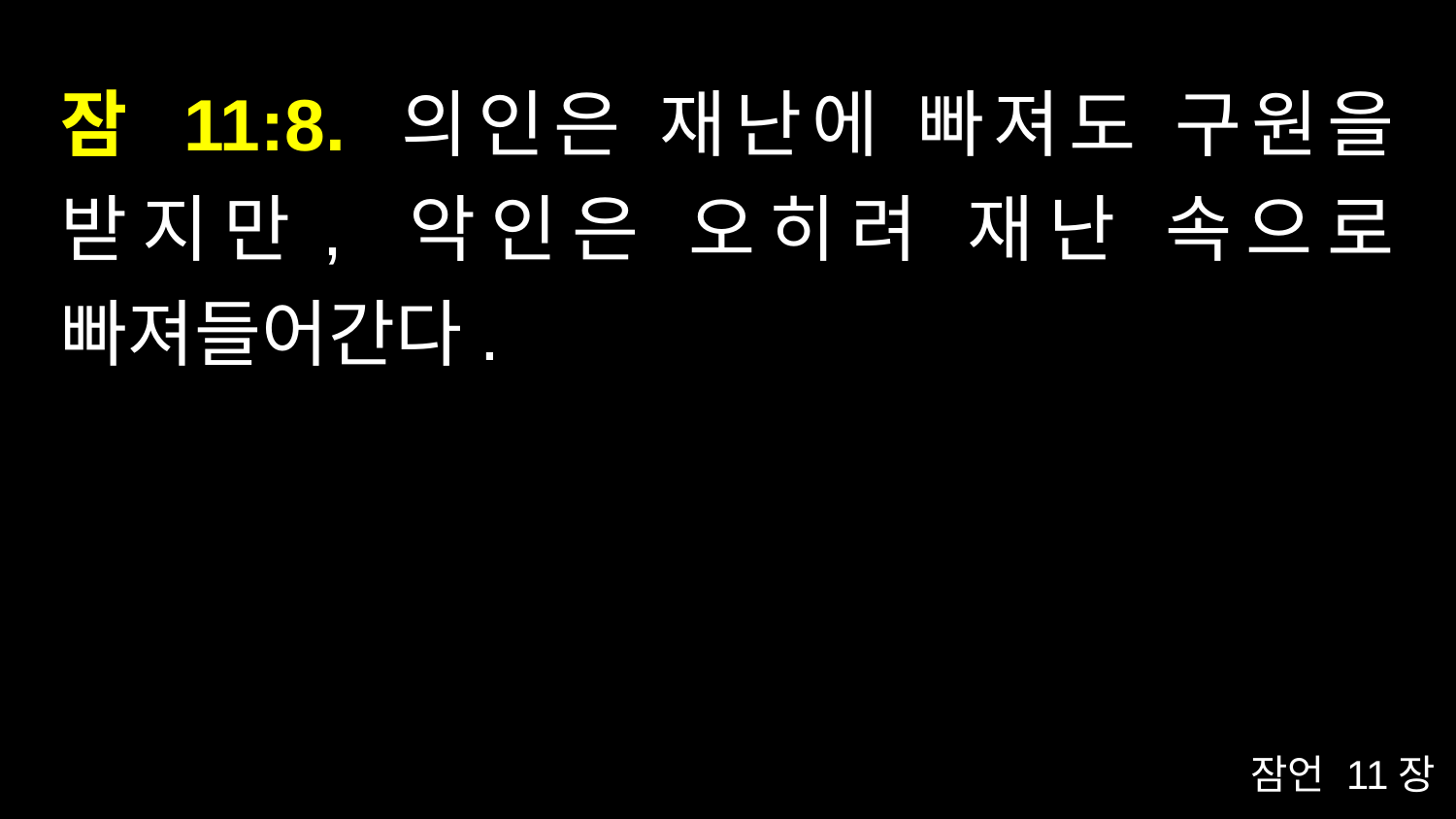

# 잠 11:8. 의인은 재난에 빠져도 구원을 받지만, 악인은 오히려 재난 속으로 빠져들어간다.
잠언 11장